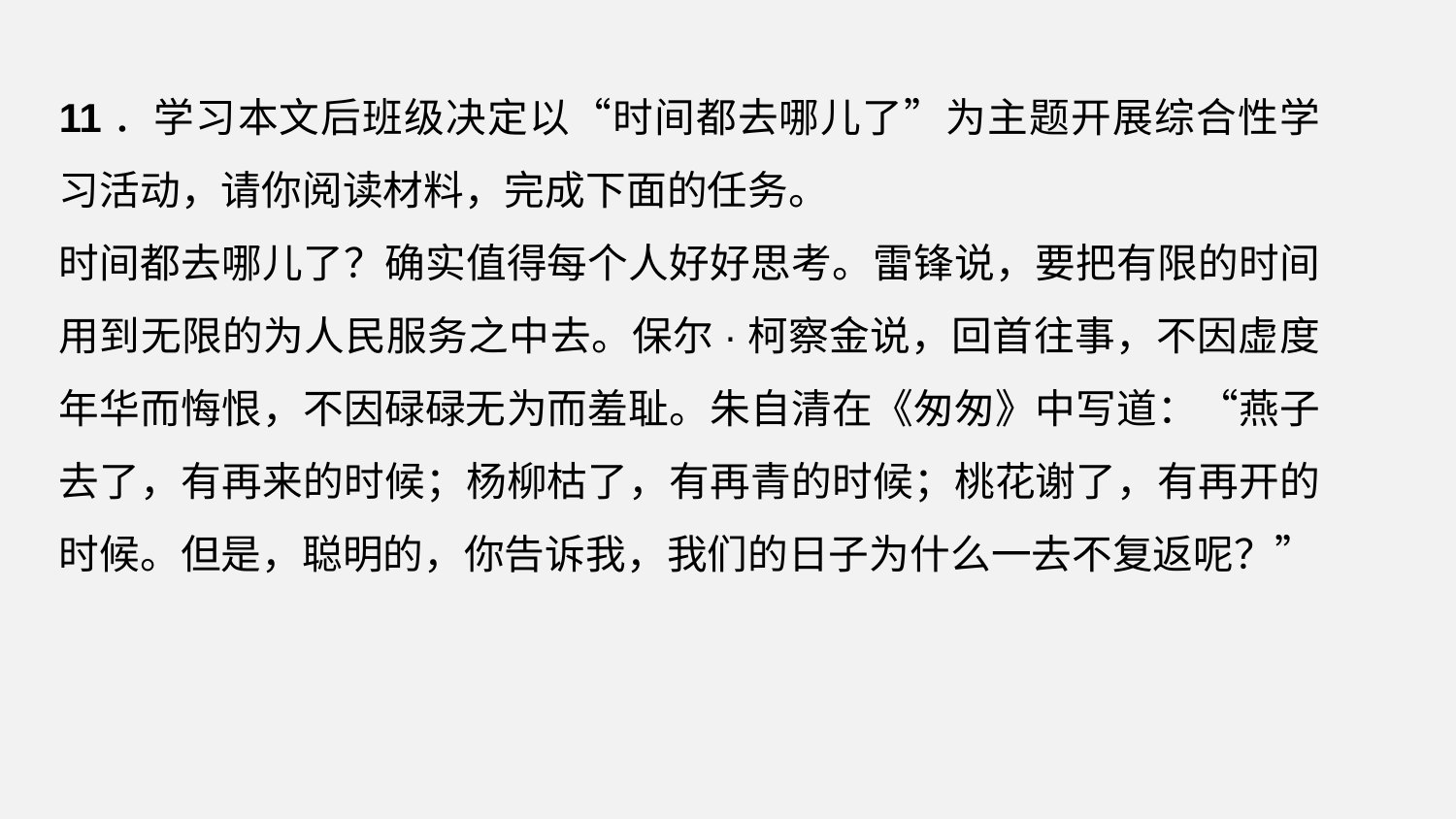

11．学习本文后班级决定以“时间都去哪儿了”为主题开展综合性学习活动，请你阅读材料，完成下面的任务。
时间都去哪儿了？确实值得每个人好好思考。雷锋说，要把有限的时间用到无限的为人民服务之中去。保尔·柯察金说，回首往事，不因虚度年华而悔恨，不因碌碌无为而羞耻。朱自清在《匆匆》中写道：“燕子去了，有再来的时候；杨柳枯了，有再青的时候；桃花谢了，有再开的时候。但是，聪明的，你告诉我，我们的日子为什么一去不复返呢？”